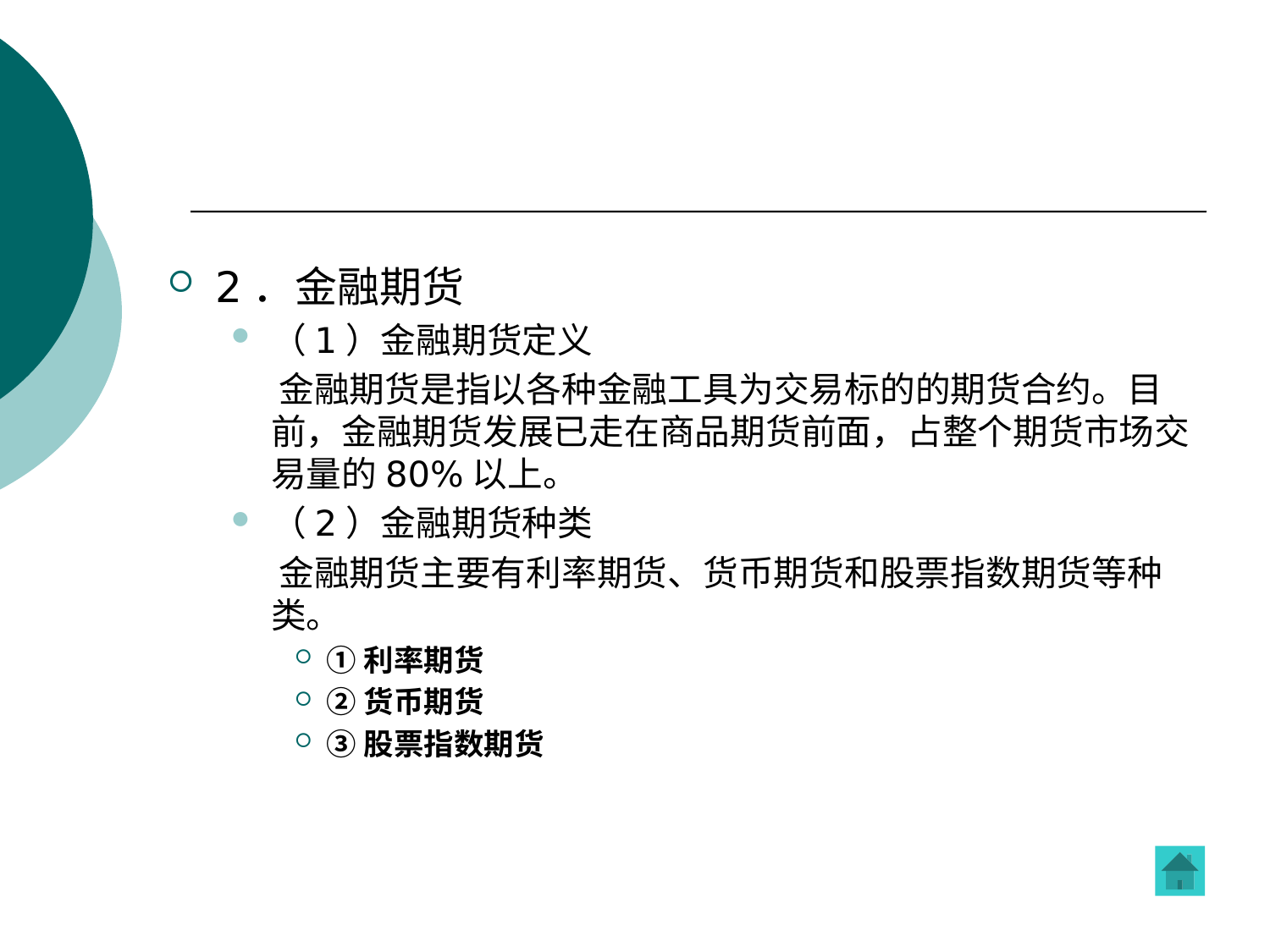

2．金融期货
（1）金融期货定义
     金融期货是指以各种金融工具为交易标的的期货合约。目前，金融期货发展已走在商品期货前面，占整个期货市场交易量的80%以上。
（2）金融期货种类
     金融期货主要有利率期货、货币期货和股票指数期货等种类。
①利率期货
②货币期货
③股票指数期货